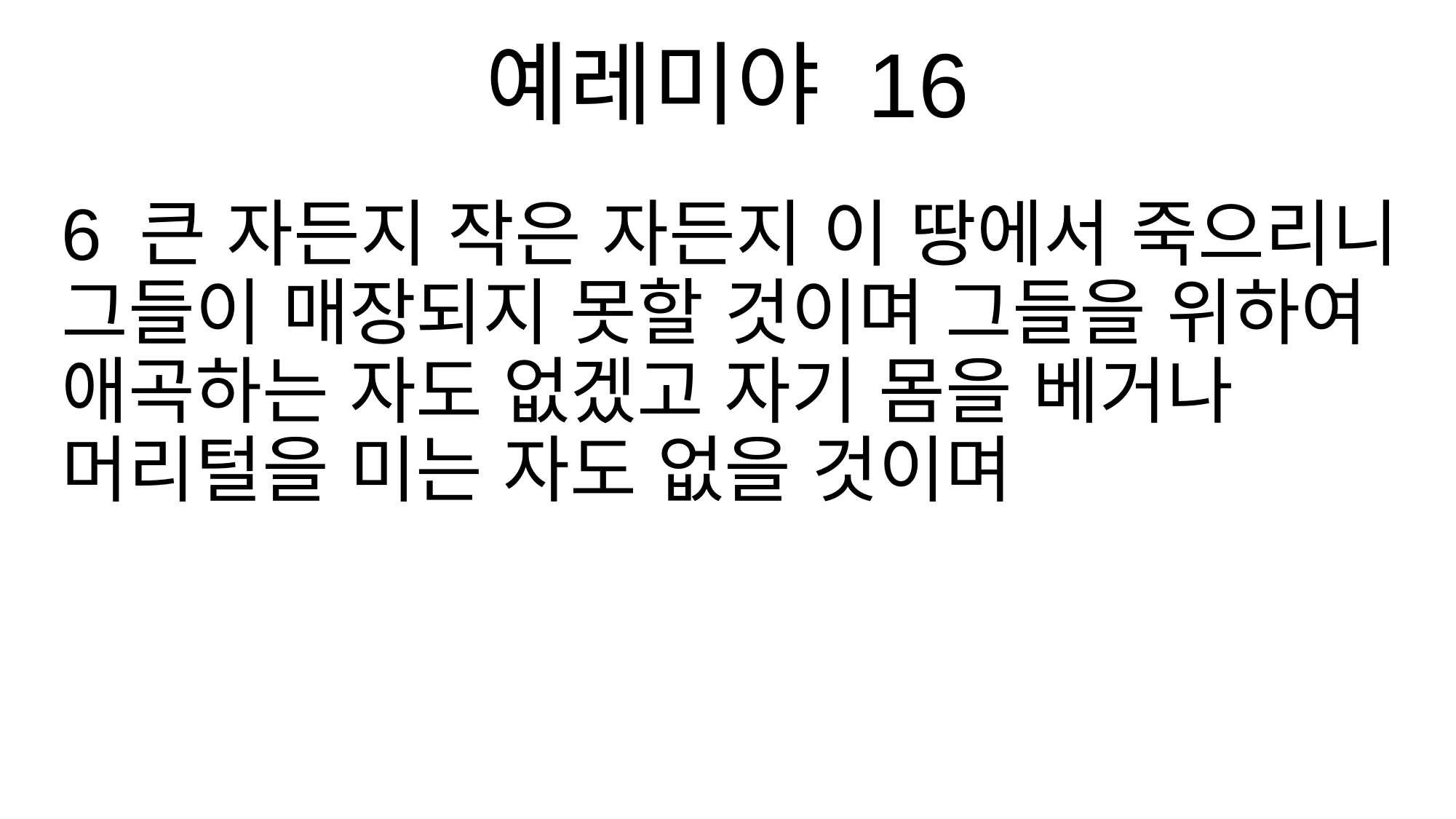

예레미야 16
6 큰 자든지 작은 자든지 이 땅에서 죽으리니 그들이 매장되지 못할 것이며 그들을 위하여 애곡하는 자도 없겠고 자기 몸을 베거나 머리털을 미는 자도 없을 것이며